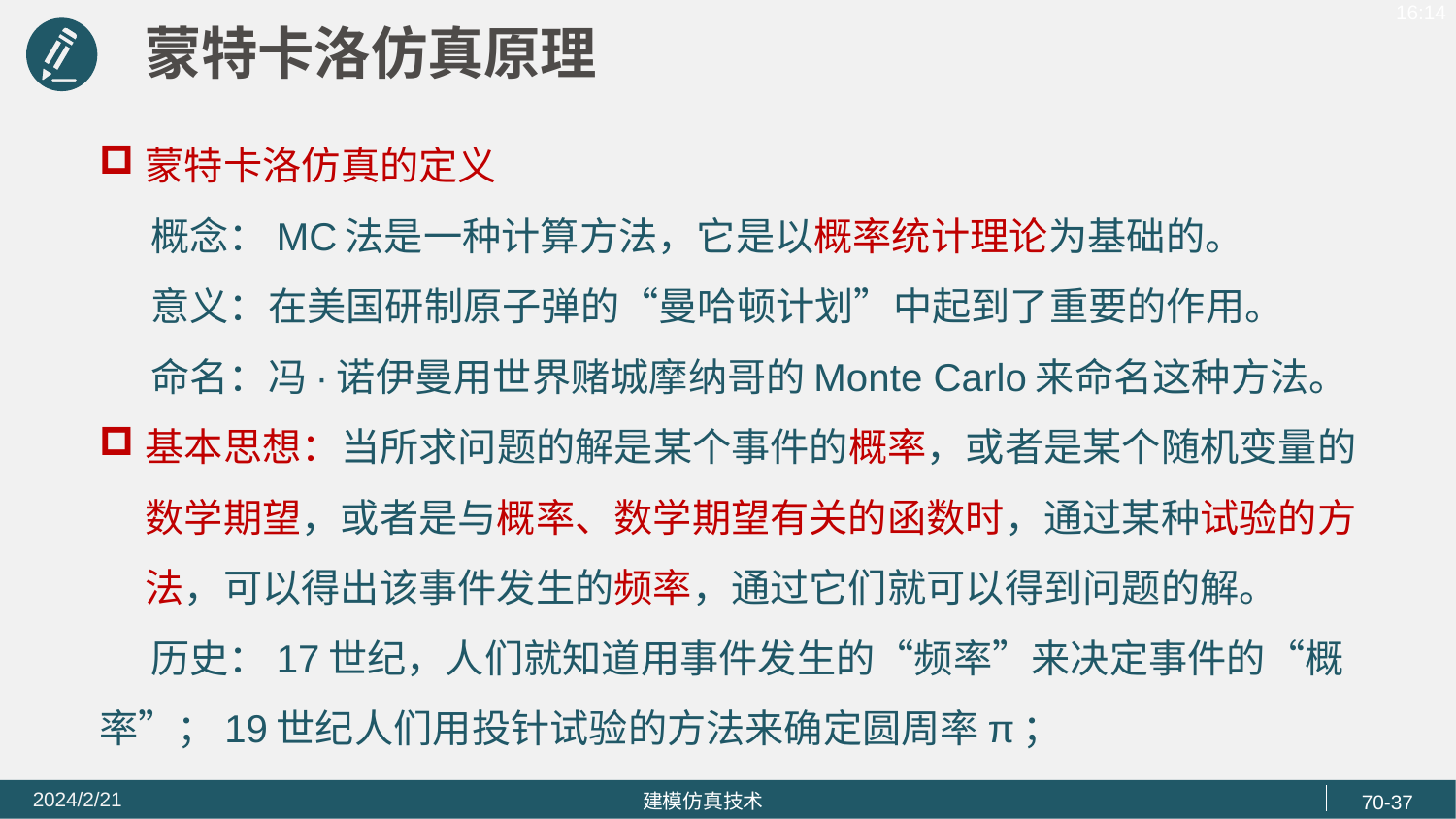

蒙特卡洛仿真原理

蒙特卡洛仿真的定义
     概念：MC法是一种计算方法，它是以概率统计理论为基础的。
     意义：在美国研制原子弹的“曼哈顿计划”中起到了重要的作用。
     命名：冯·诺伊曼用世界赌城摩纳哥的Monte Carlo来命名这种方法。
基本思想：当所求问题的解是某个事件的概率，或者是某个随机变量的数学期望，或者是与概率、数学期望有关的函数时，通过某种试验的方法，可以得出该事件发生的频率，通过它们就可以得到问题的解。
     历史：17世纪，人们就知道用事件发生的“频率”来决定事件的“概率”；19世纪人们用投针试验的方法来确定圆周率π；